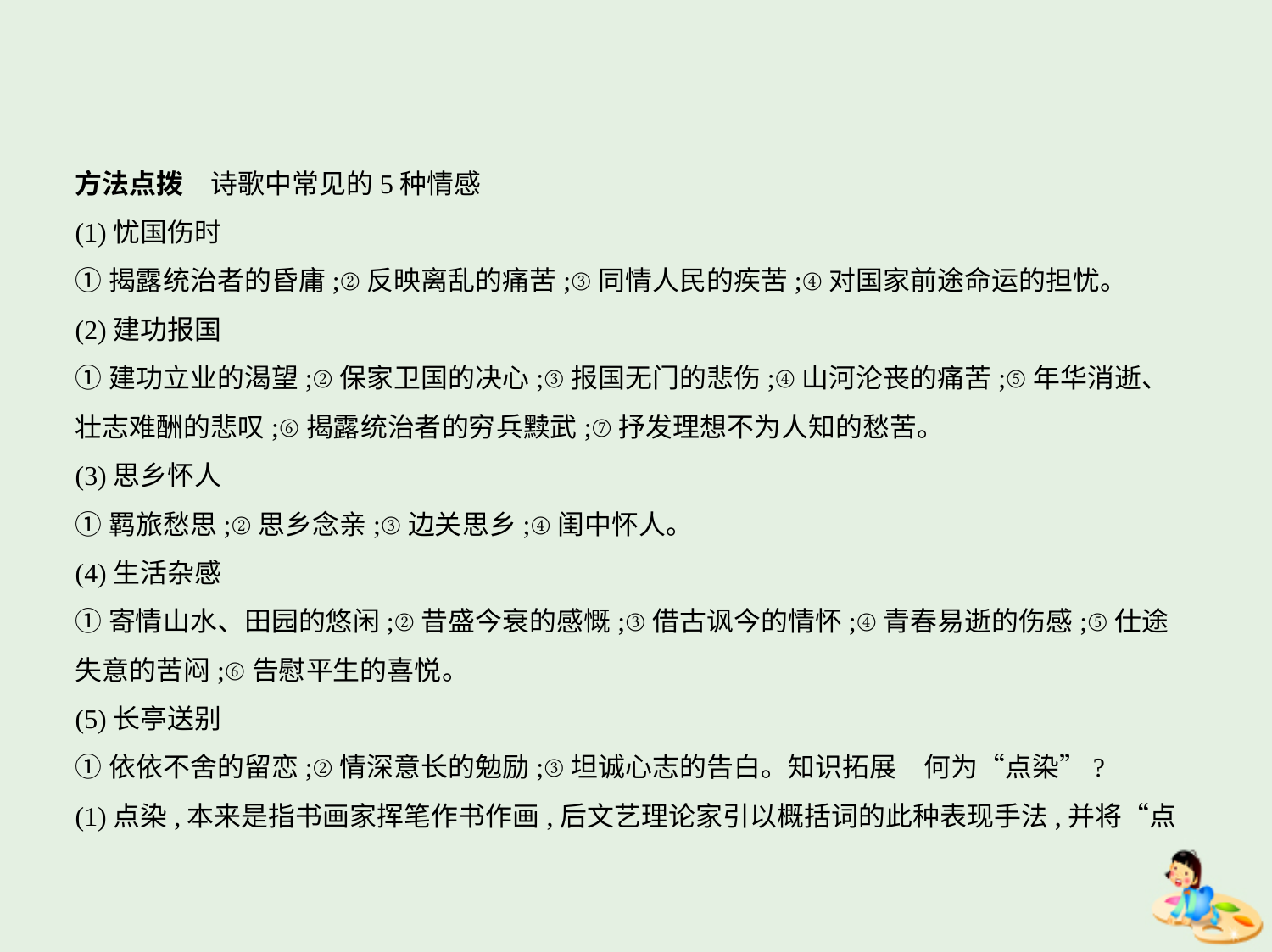

方法点拨　诗歌中常见的5种情感
(1)忧国伤时
①揭露统治者的昏庸;②反映离乱的痛苦;③同情人民的疾苦;④对国家前途命运的担忧。
(2)建功报国
①建功立业的渴望;②保家卫国的决心;③报国无门的悲伤;④山河沦丧的痛苦;⑤年华消逝、
壮志难酬的悲叹;⑥揭露统治者的穷兵黩武;⑦抒发理想不为人知的愁苦。
(3)思乡怀人
①羁旅愁思;②思乡念亲;③边关思乡;④闺中怀人。
(4)生活杂感
①寄情山水、田园的悠闲;②昔盛今衰的感慨;③借古讽今的情怀;④青春易逝的伤感;⑤仕途
失意的苦闷;⑥告慰平生的喜悦。
(5)长亭送别
①依依不舍的留恋;②情深意长的勉励;③坦诚心志的告白。知识拓展　何为“点染”?
(1)点染,本来是指书画家挥笔作书作画,后文艺理论家引以概括词的此种表现手法,并将“点